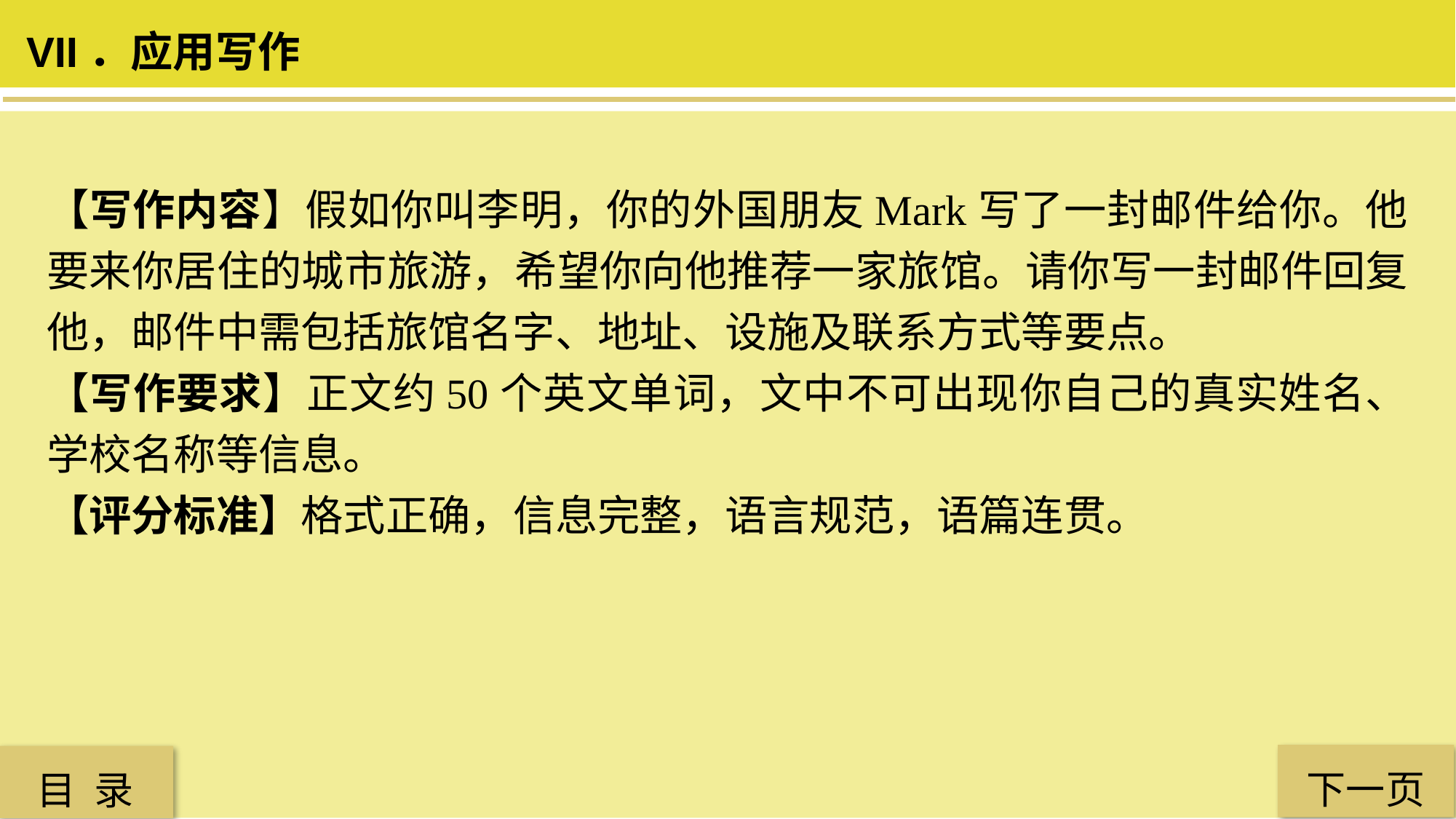

VII．应用写作
【写作内容】假如你叫李明，你的外国朋友Mark写了一封邮件给你。他要来你居住的城市旅游，希望你向他推荐一家旅馆。请你写一封邮件回复他，邮件中需包括旅馆名字、地址、设施及联系方式等要点。
【写作要求】正文约50个英文单词，文中不可出现你自己的真实姓名、学校名称等信息。
【评分标准】格式正确，信息完整，语言规范，语篇连贯。